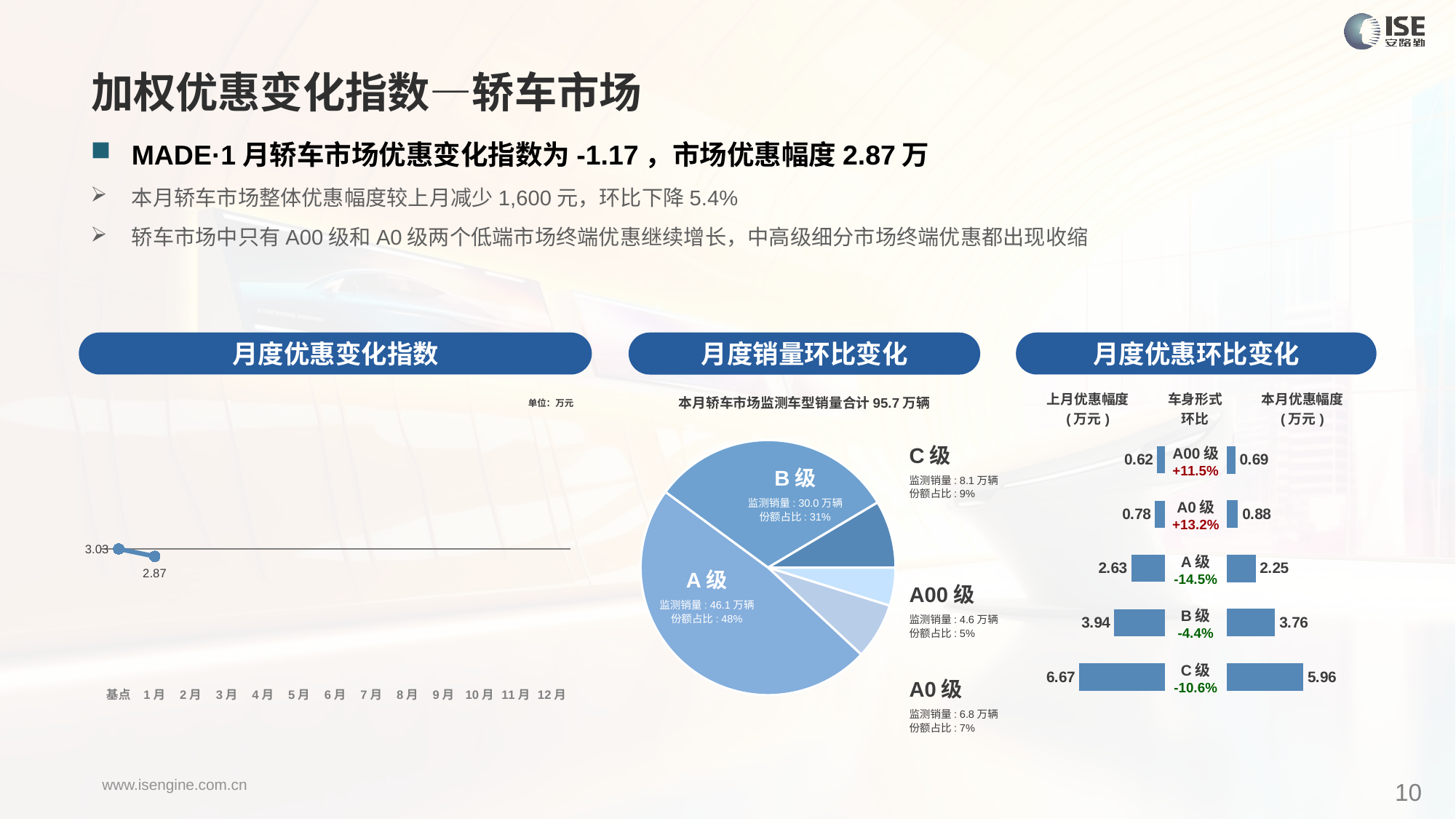

加权优惠变化指数—轿车市场
MADE·1月轿车市场优惠变化指数为-1.17，市场优惠幅度2.87万
本月轿车市场整体优惠幅度较上月减少1,600元，环比下降5.4%
轿车市场中只有A00级和A0级两个低端市场终端优惠继续增长，中高级细分市场终端优惠都出现收缩
月度优惠变化指数

月度优惠环比变化

月度销量环比变化

### Chart

| Category | Y2023 |
|---|---|
| 基点 | 0.0 |
| 1月 | -1.1707524092780748 |
| 2月 | None |
| 3月 | None |
| 4月 | None |
| 5月 | None |
| 6月 | None |
| 7月 | None |
| 8月 | None |
| 9月 | None |
| 10月 | None |
| 11月 | None |
| 12月 | None |
本月轿车市场监测车型销量合计95.7万辆
| 上月优惠幅度 (万元) | 车身形式 环比 | 本月优惠幅度 (万元) |
| --- | --- | --- |
单位：万元

### Chart

| Category | 细分市场 |
|---|---|
| A00级 | 46291.0 |
| A0级 | 68077.0 |
| A级 | 461105.0 |
| B级 | 300163.0 |
| C级 | 81689.0 |
C级
监测销量: 8.1万辆
份额占比: 9%
| A00级 +11.5% |
| --- |
| A0级 +13.2% |
| A级 -14.5% |
| B级 -4.4% |
| C级 -10.6% |

### Chart

| Category | 成交均价 |
|---|---|
| A00 | 0.62 |
| A0 | 0.78 |
| A | 2.63 |
| B | 3.94 |
| C | 6.67 |

### Chart

| Category | 金额 |
|---|---|
| A00 | 0.6881420060054824 |
| A0 | 0.8807150726383334 |
| A | 2.2492413658847044 |
| B | 3.7615145894064312 |
| C | 5.96014751068073 |
B级
监测销量: 30.0万辆
份额占比: 31%
A级
监测销量: 46.1万辆
份额占比: 48%
A00级
监测销量: 4.6万辆
份额占比: 5%
A0级
监测销量: 6.8万辆
份额占比: 7%
10